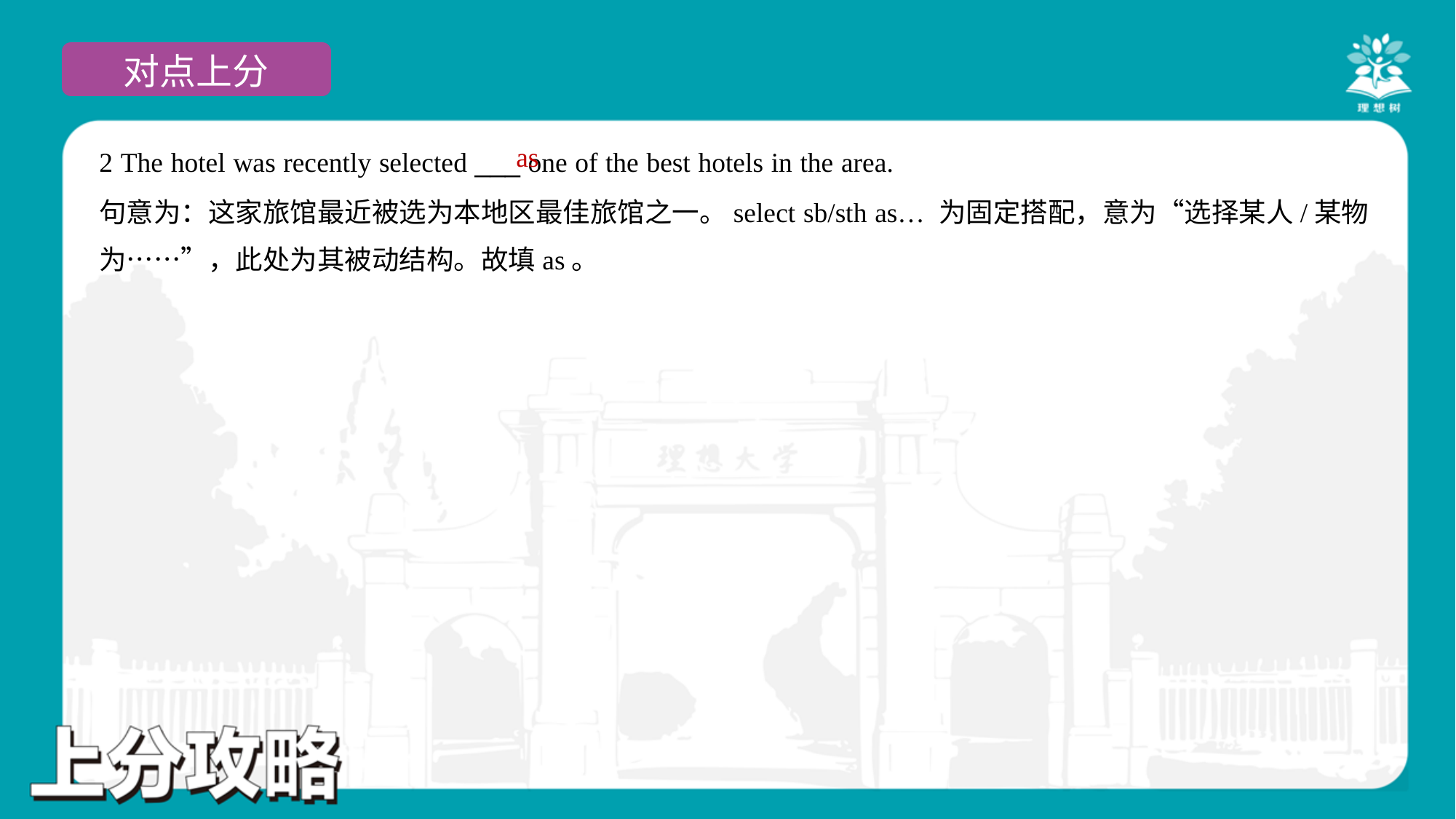

as
2 The hotel was recently selected ___ one of the best hotels in the area.
句意为：这家旅馆最近被选为本地区最佳旅馆之一。select sb/sth as… 为固定搭配，意为“选择某人/某物
为……”，此处为其被动结构。故填as。